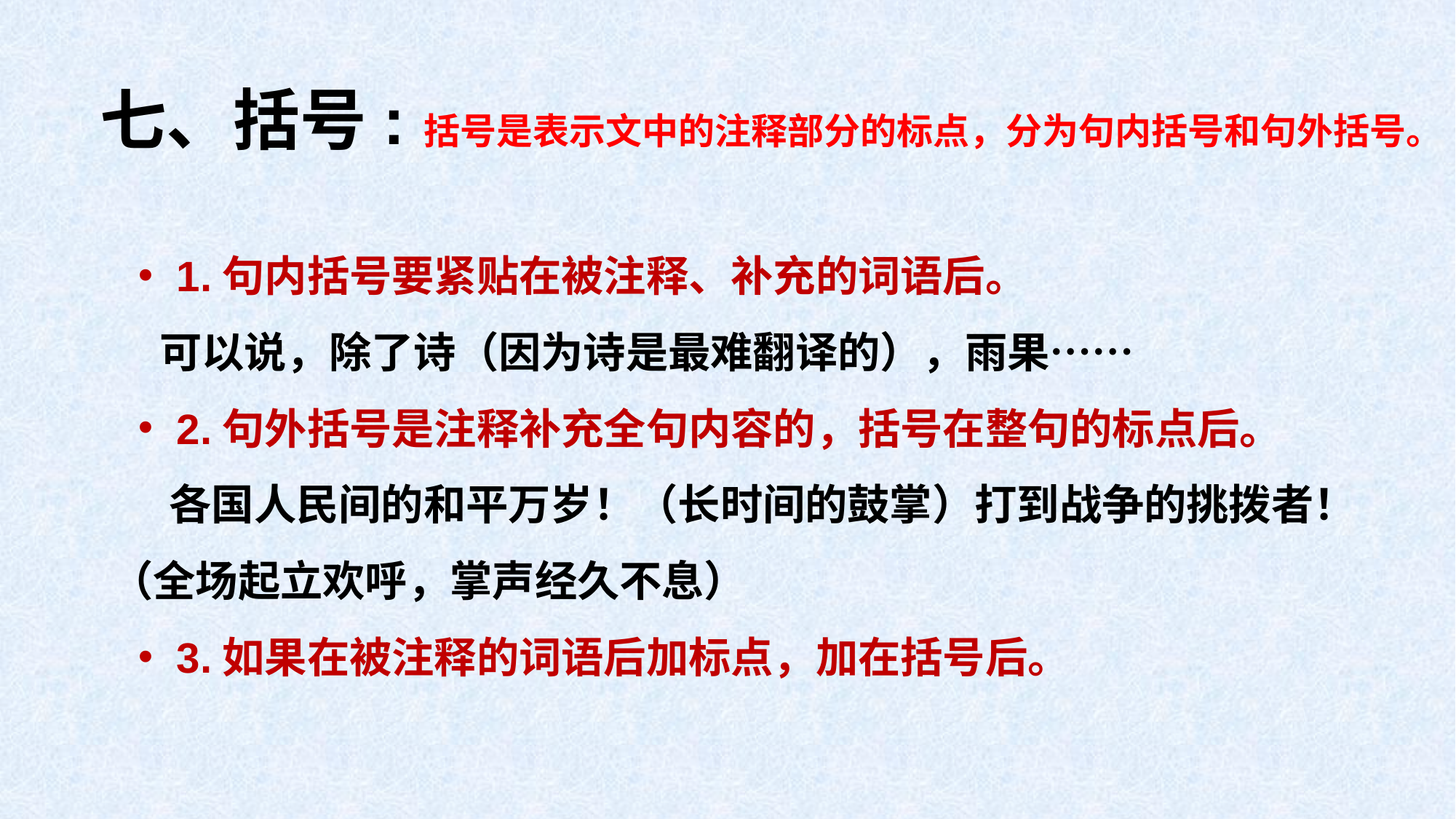

# 七、括号: 括号是表示文中的注释部分的标点，分为句内括号和句外括号。
  1.句内括号要紧贴在被注释、补充的词语后。
    可以说，除了诗（因为诗是最难翻译的），雨果……
  2.句外括号是注释补充全句内容的，括号在整句的标点后。
     各国人民间的和平万岁！（长时间的鼓掌）打到战争的挑拨者！（全场起立欢呼，掌声经久不息）
  3.如果在被注释的词语后加标点，加在括号后。